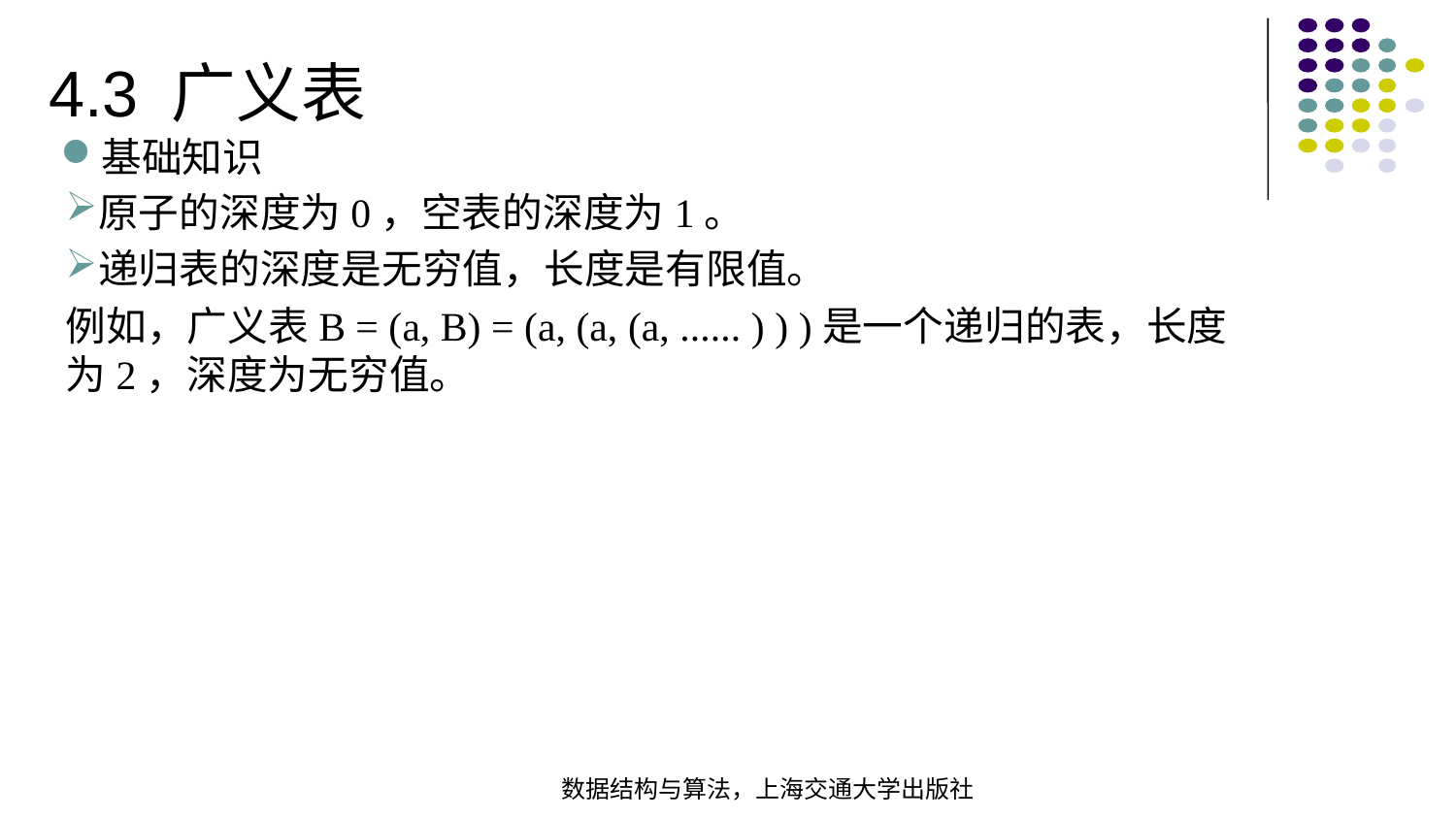

4.3 广义表
基础知识
原子的深度为0，空表的深度为1。
递归表的深度是无穷值，长度是有限值。
例如，广义表B = (a, B) = (a, (a, (a, ...... ) ) )是一个递归的表，长度为2，深度为无穷值。